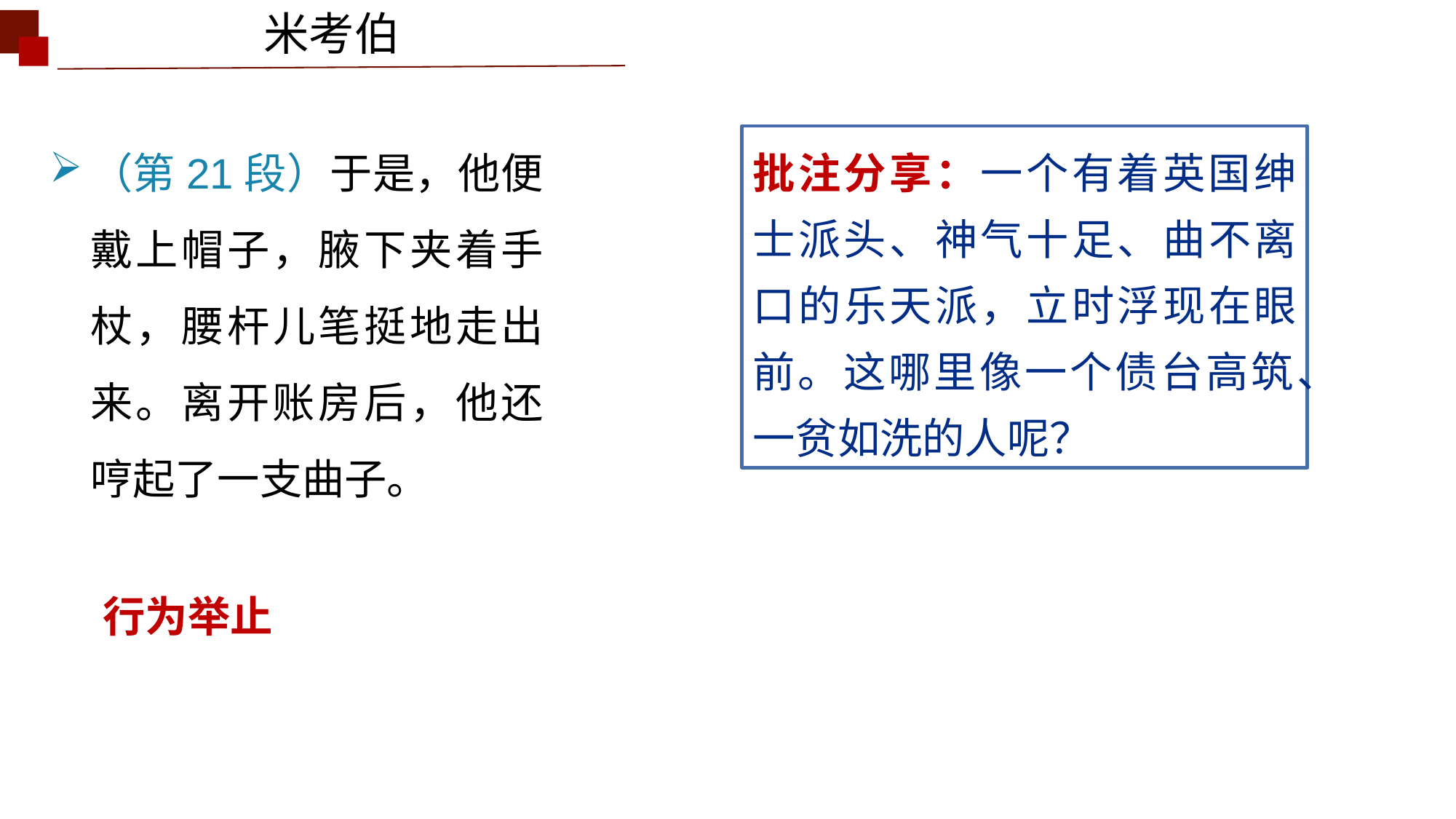

米考伯

（第21段）于是，他便戴上帽子，腋下夹着手杖，腰杆儿笔挺地走出来。离开账房后，他还哼起了一支曲子。
批注分享：一个有着英国绅士派头、神气十足、曲不离口的乐天派，立时浮现在眼前。这哪里像一个债台高筑、一贫如洗的人呢？
行为举止